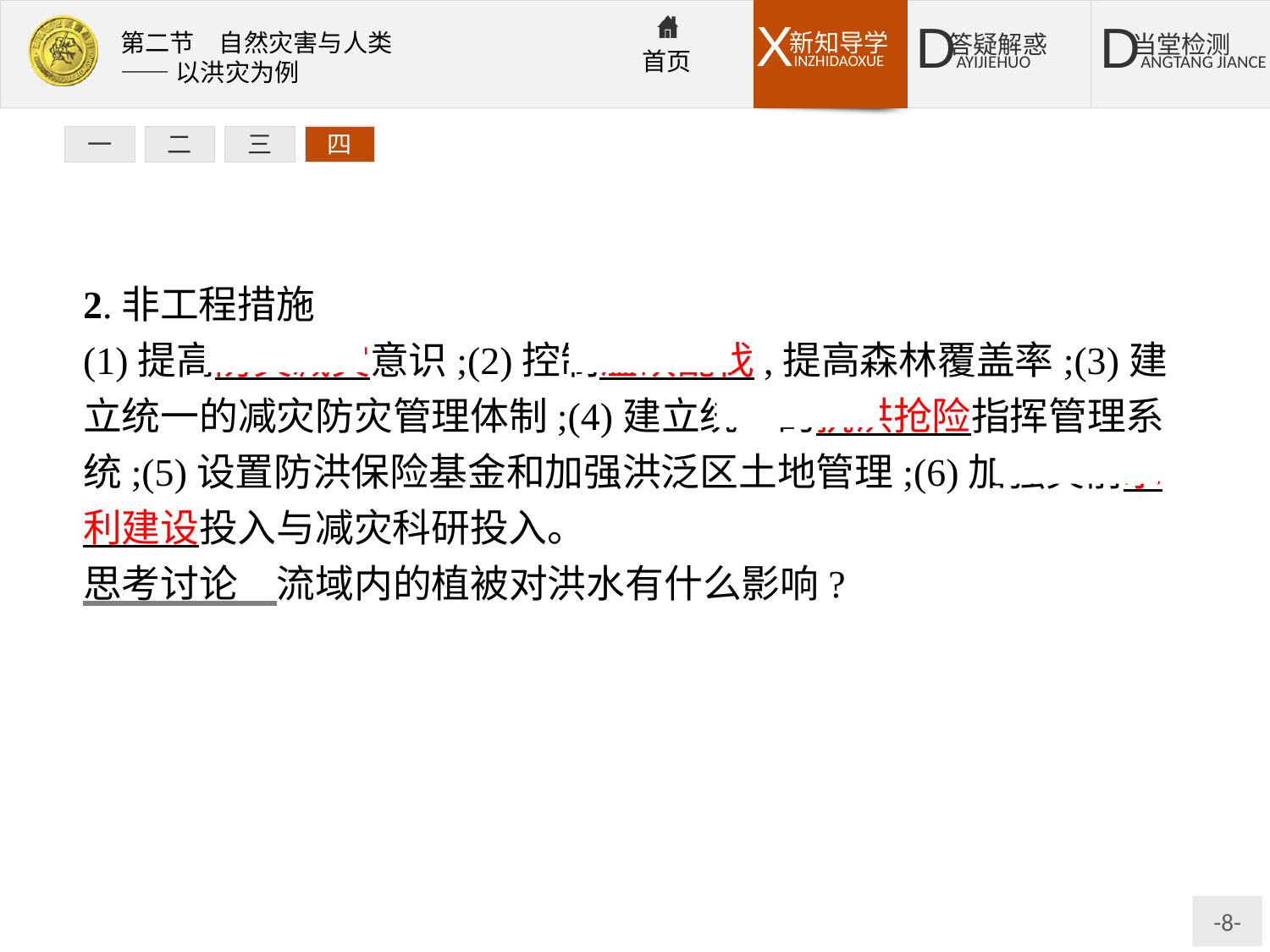

一
二
三
四
2.非工程措施
(1)提高防灾减灾意识;(2)控制滥砍乱伐,提高森林覆盖率;(3)建立统一的减灾防灾管理体制;(4)建立统一的抗洪抢险指挥管理系统;(5)设置防洪保险基金和加强洪泛区土地管理;(6)加强灾前水利建设投入与减灾科研投入。
思考讨论　流域内的植被对洪水有什么影响?
提示:流域内的植被可有效地防洪减灾。植被及其土壤吸水,减少洪水的水量;植被可保护岸坡,减少水土流失和下游淤积。